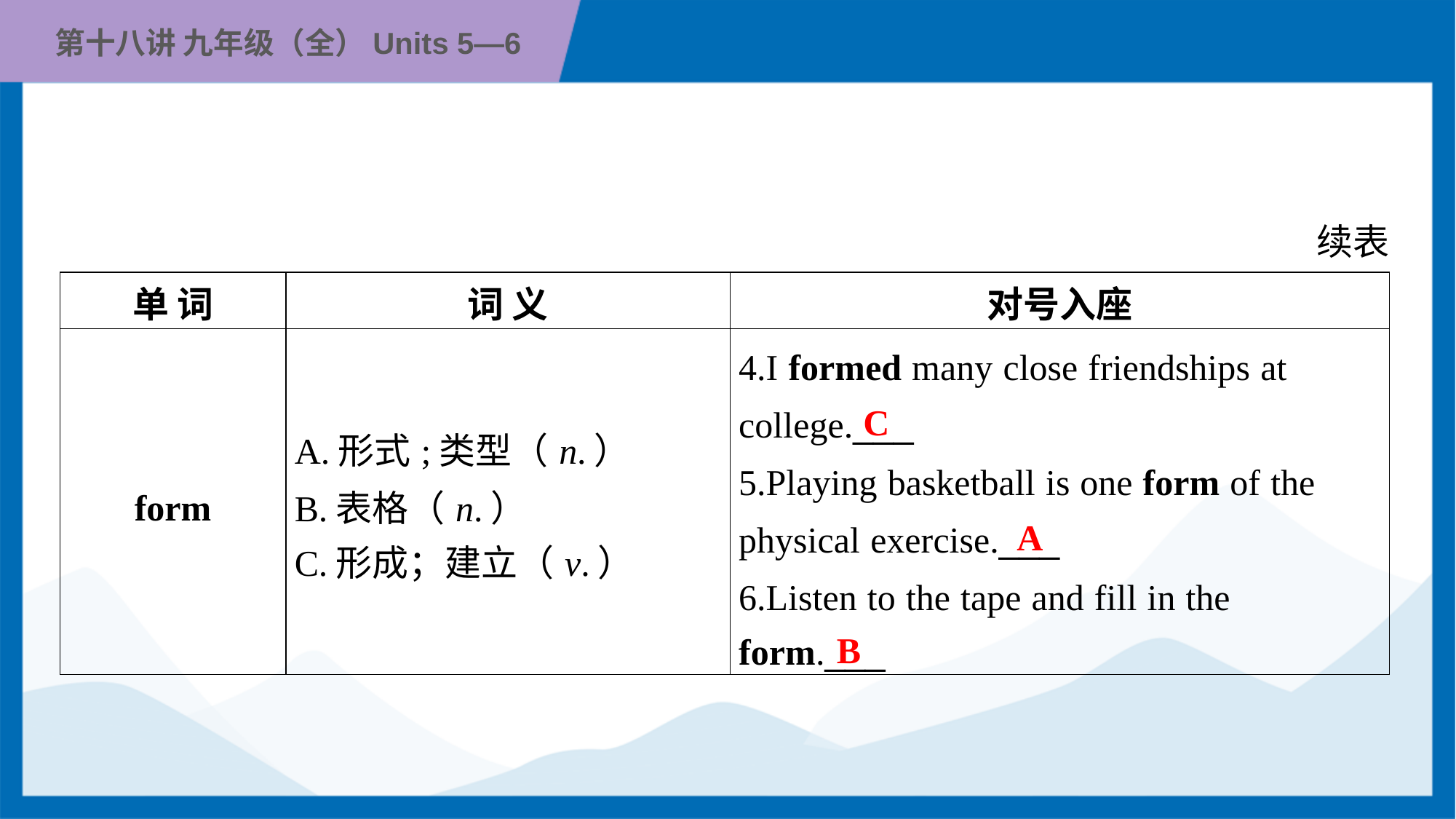

续表
| 单 词 | 词 义 | 对号入座 |
| --- | --- | --- |
| form | A.形式;类型（n.） B.表格（n.） C.形成；建立（v.） | 4.I formed many close friendships at college.\_\_\_ 5.Playing basketball is one form of the physical exercise.\_\_\_ 6.Listen to the tape and fill in the form.\_\_\_ |
C
A
B